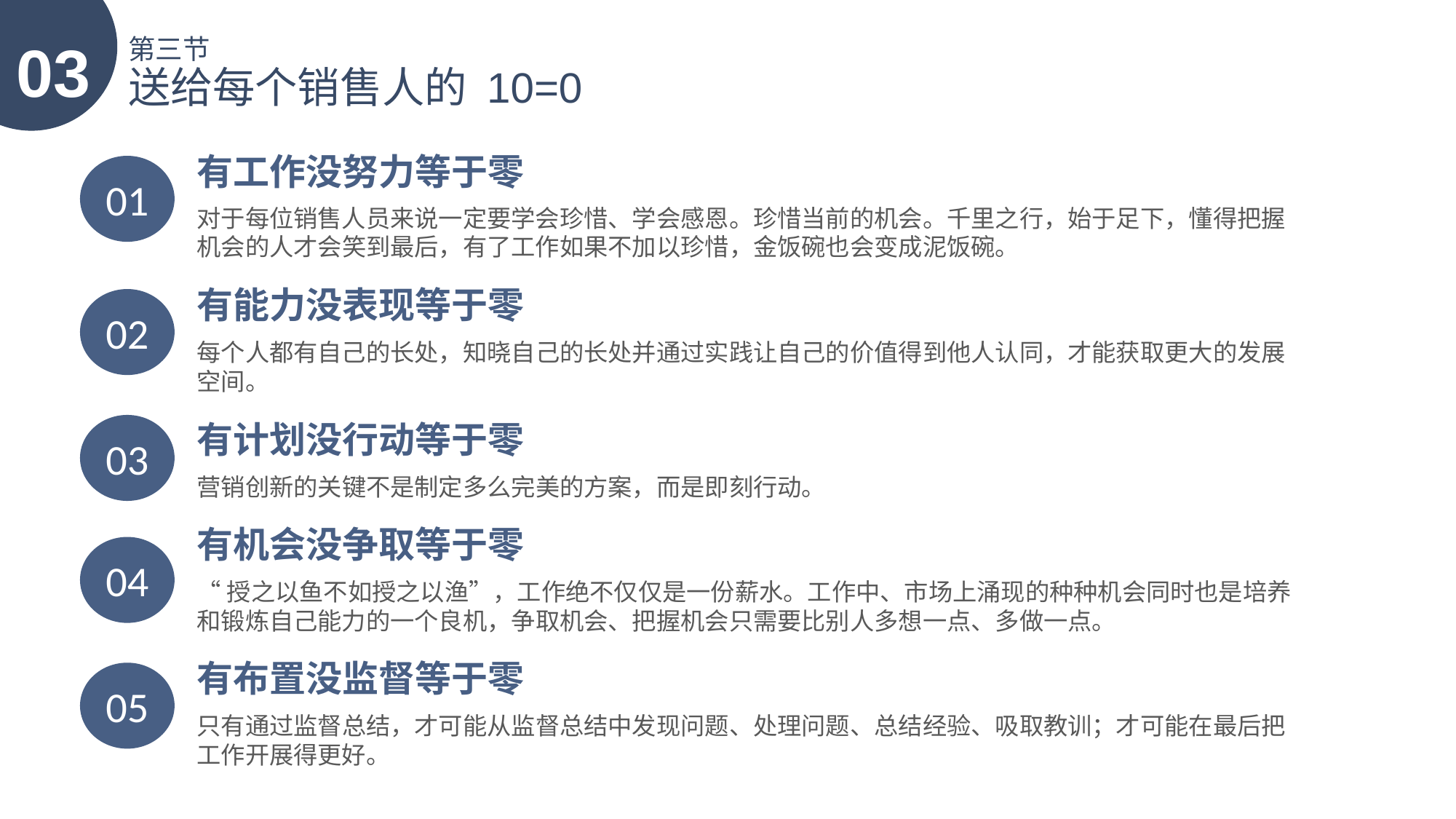

03
第三节
送给每个销售人的 10=0
有工作没努力等于零
01
对于每位销售人员来说一定要学会珍惜、学会感恩。珍惜当前的机会。千里之行，始于足下，懂得把握机会的人才会笑到最后，有了工作如果不加以珍惜，金饭碗也会变成泥饭碗。
有能力没表现等于零
02
每个人都有自己的长处，知晓自己的长处并通过实践让自己的价值得到他人认同，才能获取更大的发展空间。
有计划没行动等于零
03
营销创新的关键不是制定多么完美的方案，而是即刻行动。
有机会没争取等于零
04
“授之以鱼不如授之以渔”，工作绝不仅仅是一份薪水。工作中、市场上涌现的种种机会同时也是培养和锻炼自己能力的一个良机，争取机会、把握机会只需要比别人多想一点、多做一点。
有布置没监督等于零
05
只有通过监督总结，才可能从监督总结中发现问题、处理问题、总结经验、吸取教训；才可能在最后把工作开展得更好。